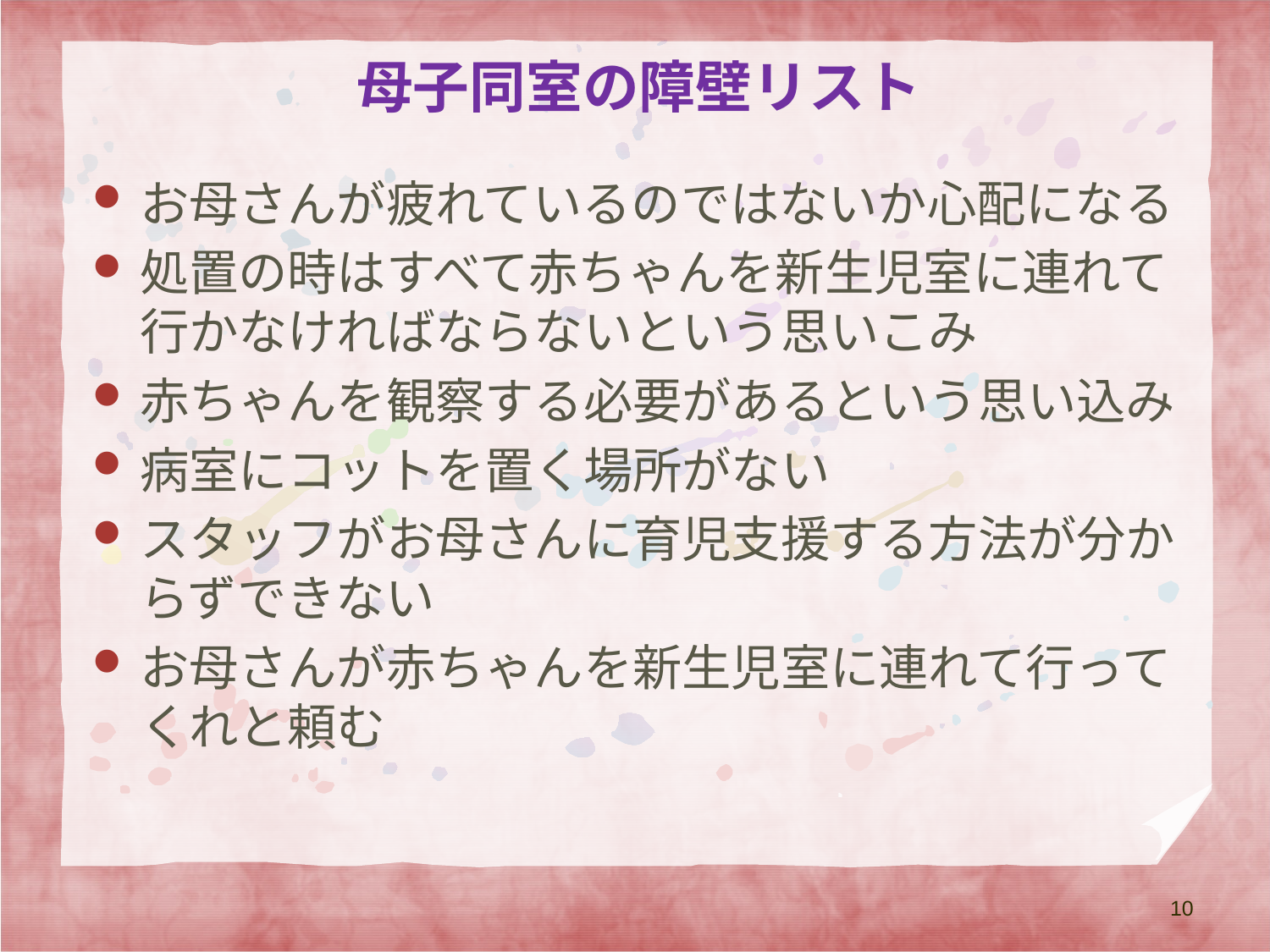

# 母子同室の障壁リスト
お母さんが疲れているのではないか心配になる
処置の時はすべて赤ちゃんを新生児室に連れて行かなければならないという思いこみ
赤ちゃんを観察する必要があるという思い込み
病室にコットを置く場所がない
スタッフがお母さんに育児支援する方法が分からずできない
お母さんが赤ちゃんを新生児室に連れて行ってくれと頼む
10